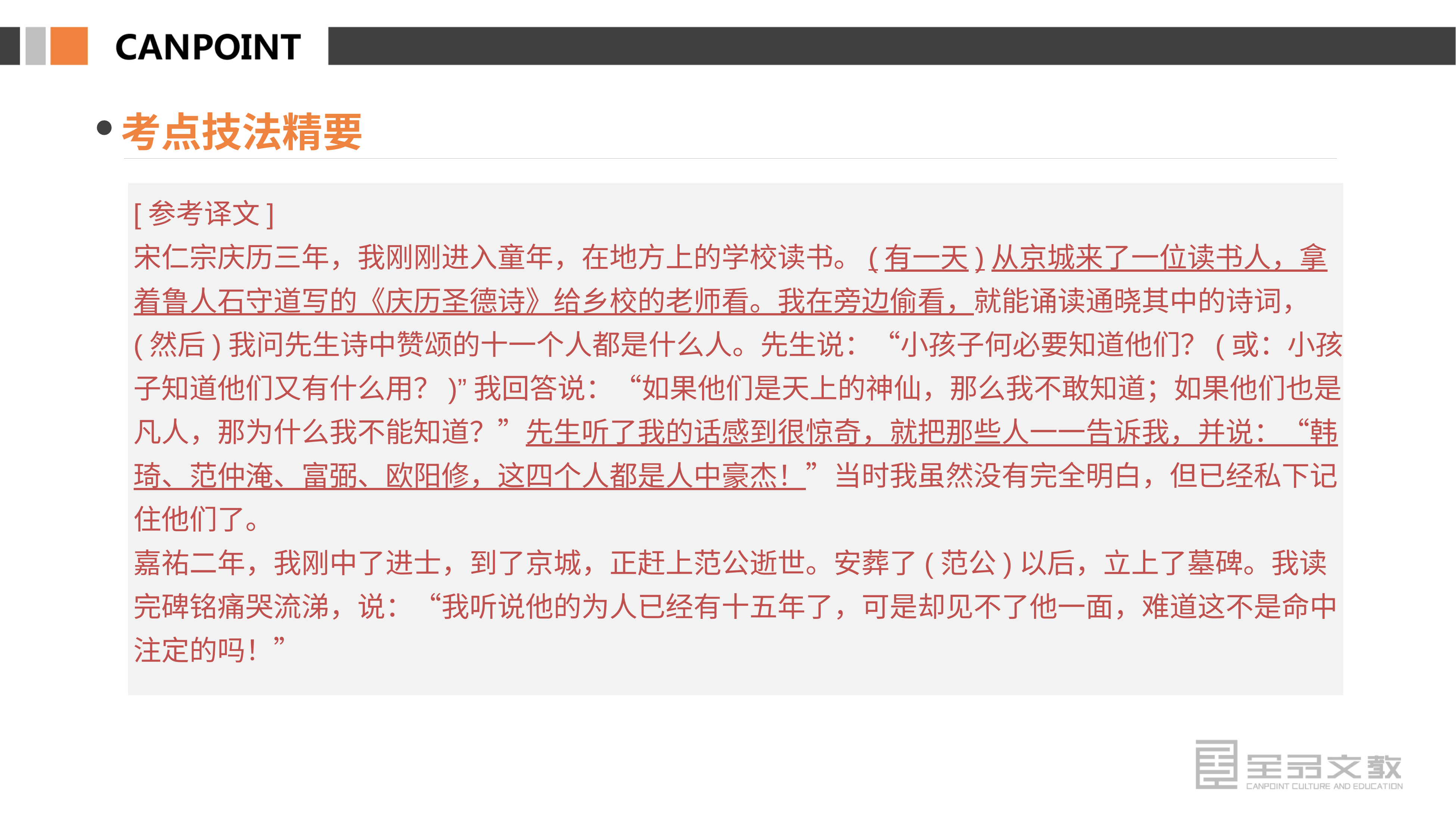

考点技法精要

[参考译文]
宋仁宗庆历三年，我刚刚进入童年，在地方上的学校读书。(有一天)从京城来了一位读书人，拿着鲁人石守道写的《庆历圣德诗》给乡校的老师看。我在旁边偷看，就能诵读通晓其中的诗词，(然后)我问先生诗中赞颂的十一个人都是什么人。先生说：“小孩子何必要知道他们？(或：小孩子知道他们又有什么用？)”我回答说：“如果他们是天上的神仙，那么我不敢知道；如果他们也是凡人，那为什么我不能知道？”先生听了我的话感到很惊奇，就把那些人一一告诉我，并说：“韩琦、范仲淹、富弼、欧阳修，这四个人都是人中豪杰！”当时我虽然没有完全明白，但已经私下记住他们了。
嘉祐二年，我刚中了进士，到了京城，正赶上范公逝世。安葬了(范公)以后，立上了墓碑。我读完碑铭痛哭流涕，说：“我听说他的为人已经有十五年了，可是却见不了他一面，难道这不是命中注定的吗！”